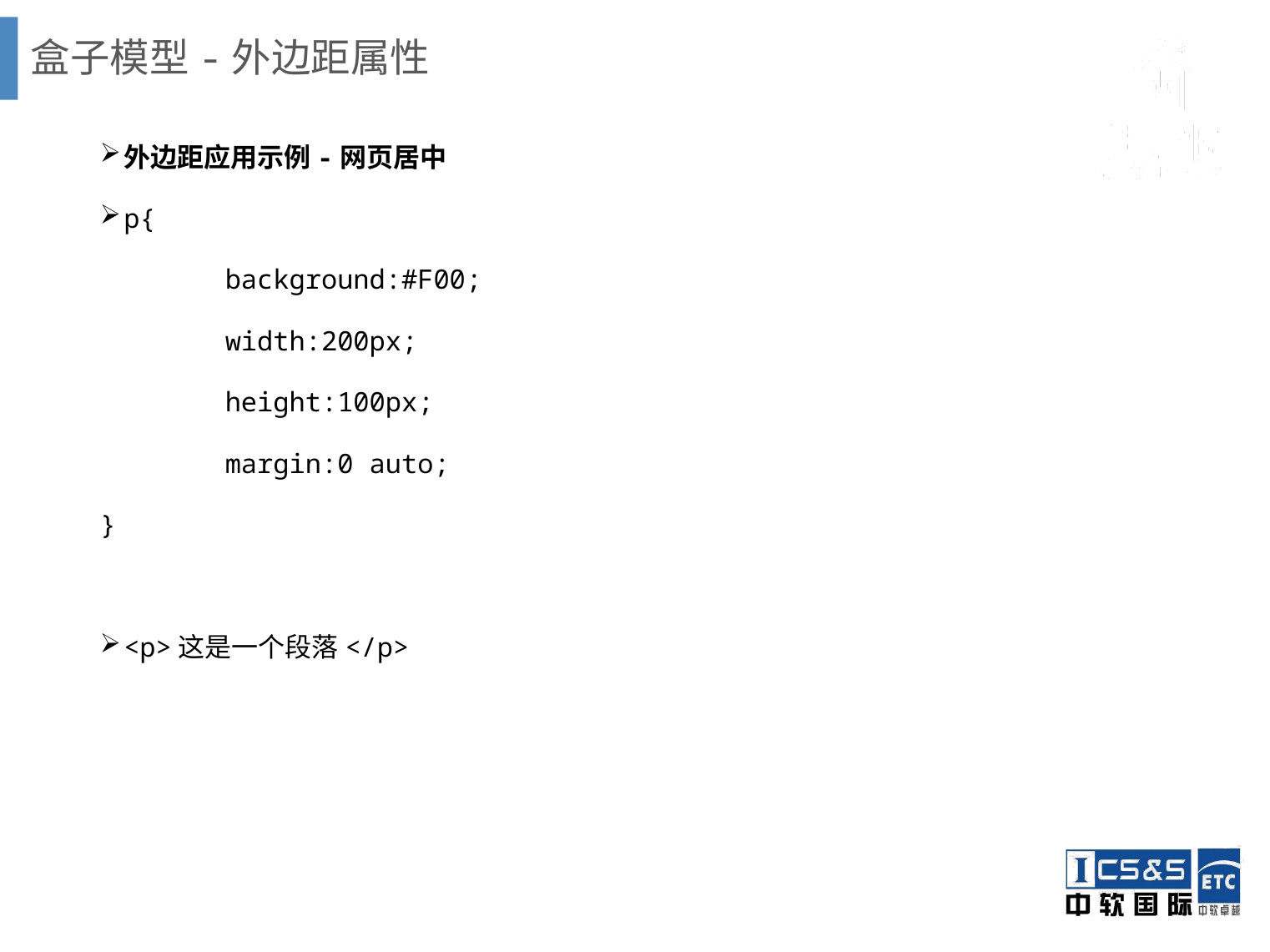

# 盒子模型-外边距属性
外边距应用示例-网页居中
p{
	background:#F00;
	width:200px;
	height:100px;
	margin:0 auto;
}

<p>这是一个段落</p>